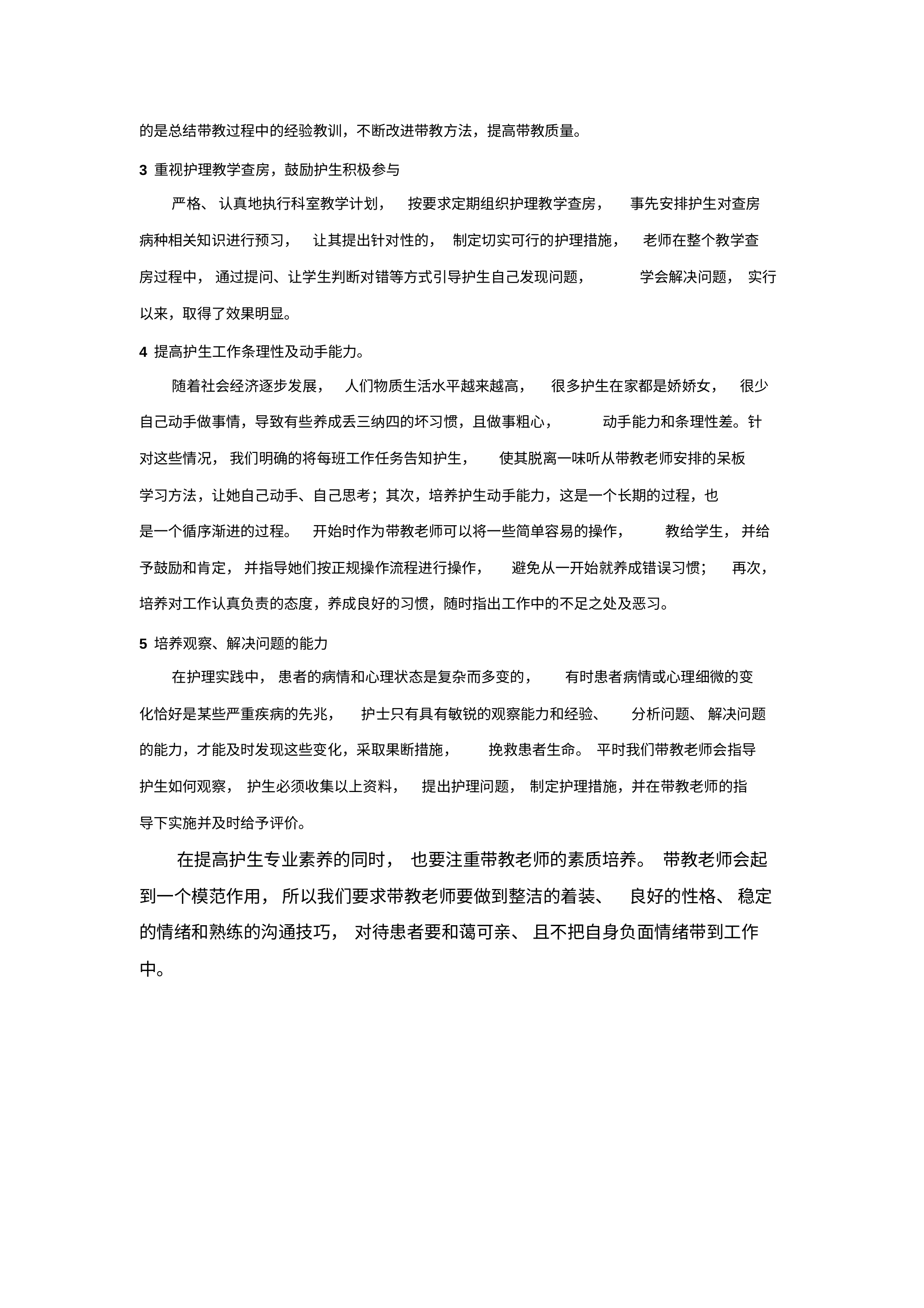

的是总结带教过程中的经验教训，不断改进带教方法，提高带教质量。
3 重视护理教学查房，鼓励护生积极参与
严格、 认真地执行科室教学计划， 按要求定期组织护理教学查房， 事先安排护生对查房
病种相关知识进行预习， 让其提出针对性的， 制定切实可行的护理措施， 老师在整个教学查
房过程中， 通过提问、让学生判断对错等方式引导护生自己发现问题，
以来，取得了效果明显。
学会解决问题， 实行
4 提高护生工作条理性及动手能力。
随着社会经济逐步发展， 人们物质生活水平越来越高， 很多护生在家都是娇娇女， 很少
自己动手做事情，导致有些养成丢三纳四的坏习惯，且做事粗心， 动手能力和条理性差。针
对这些情况， 我们明确的将每班工作任务告知护生， 使其脱离一味听从带教老师安排的呆板
学习方法，让她自己动手、自己思考；其次，培养护生动手能力，这是一个长期的过程，也
是一个循序渐进的过程。 开始时作为带教老师可以将一些简单容易的操作， 教给学生， 并给
予鼓励和肯定， 并指导她们按正规操作流程进行操作， 避免从一开始就养成错误习惯； 再次，
培养对工作认真负责的态度，养成良好的习惯，随时指出工作中的不足之处及恶习。
5 培养观察、解决问题的能力
在护理实践中， 患者的病情和心理状态是复杂而多变的， 有时患者病情或心理细微的变
化恰好是某些严重疾病的先兆， 护士只有具有敏锐的观察能力和经验、 分析问题、 解决问题
的能力，才能及时发现这些变化，采取果断措施， 挽救患者生命。 平时我们带教老师会指导
护生如何观察， 护生必须收集以上资料， 提出护理问题， 制定护理措施，并在带教老师的指
导下实施并及时给予评价。
在提高护生专业素养的同时， 也要注重带教老师的素质培养。 带教老师会起
到一个模范作用， 所以我们要求带教老师要做到整洁的着装、 良好的性格、 稳定
的情绪和熟练的沟通技巧， 对待患者要和蔼可亲、 且不把自身负面情绪带到工作
中。